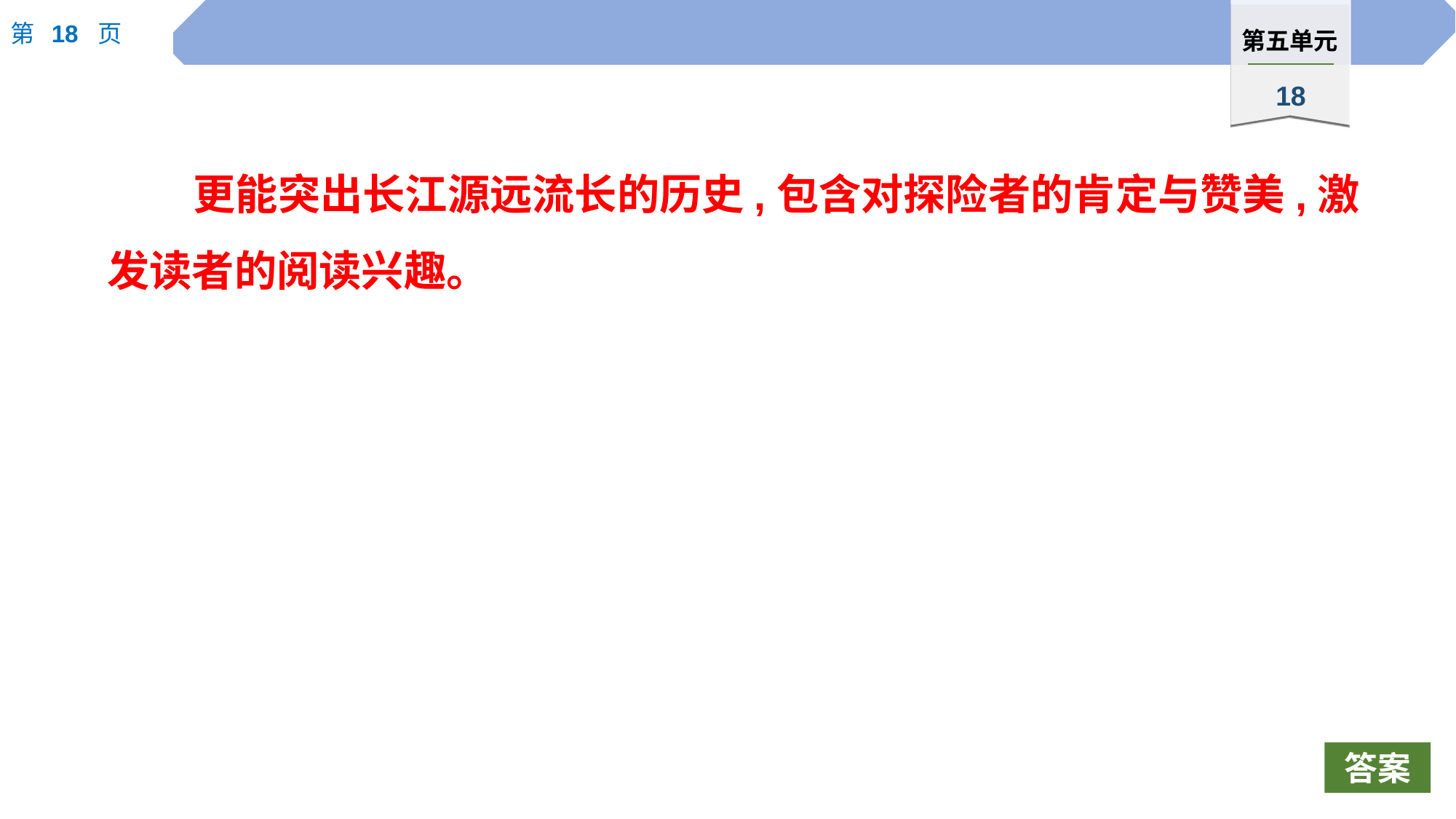

更能突出长江源远流长的历史,包含对探险者的肯定与赞美,激发读者的阅读兴趣。
答案